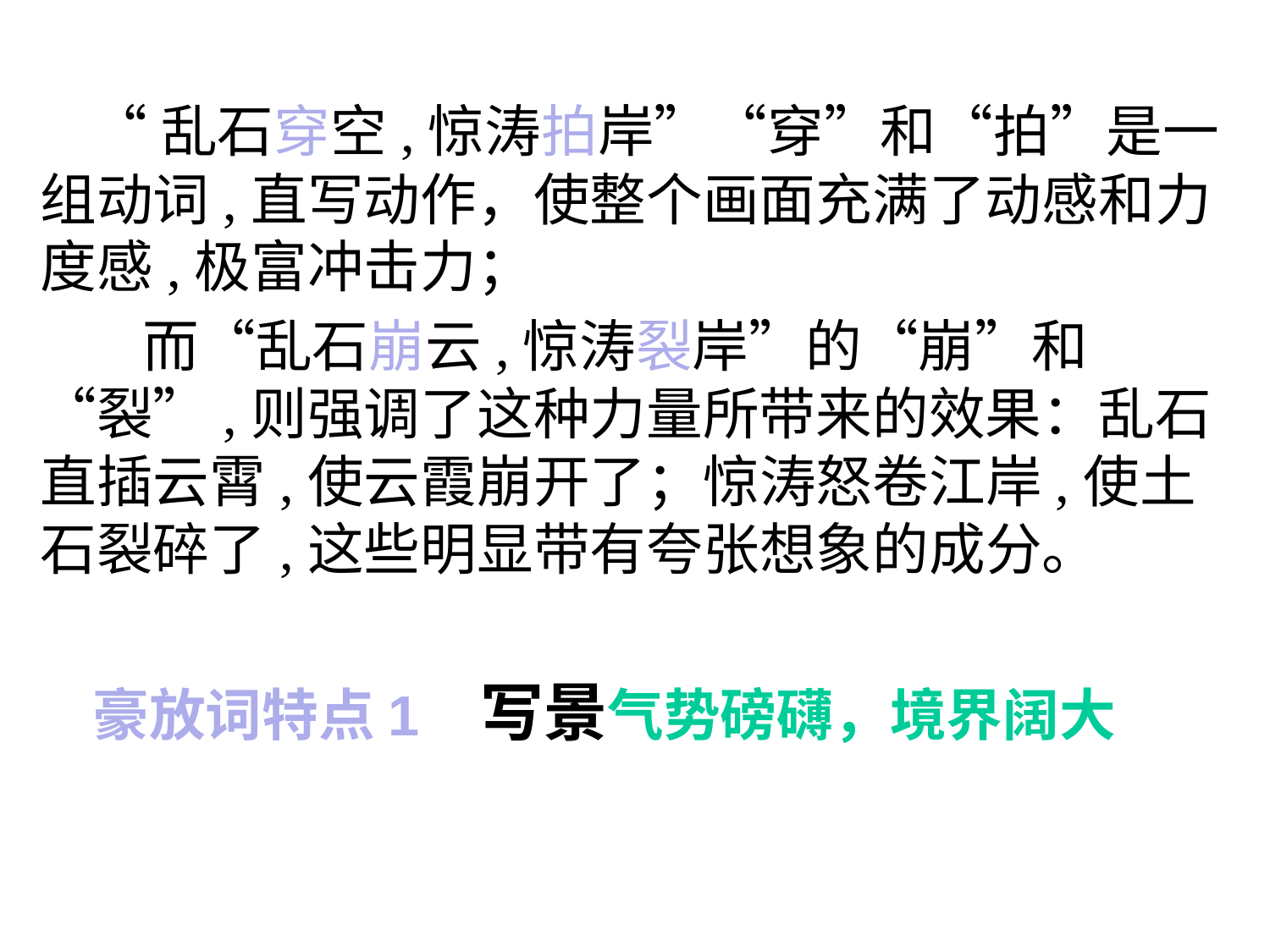

“乱石穿空,惊涛拍岸”“穿”和“拍”是一组动词,直写动作，使整个画面充满了动感和力度感,极富冲击力；
       而“乱石崩云,惊涛裂岸”的“崩”和“裂”,则强调了这种力量所带来的效果：乱石直插云霄,使云霞崩开了；惊涛怒卷江岸,使土石裂碎了,这些明显带有夸张想象的成分。

   豪放词特点1   写景气势磅礴，境界阔大